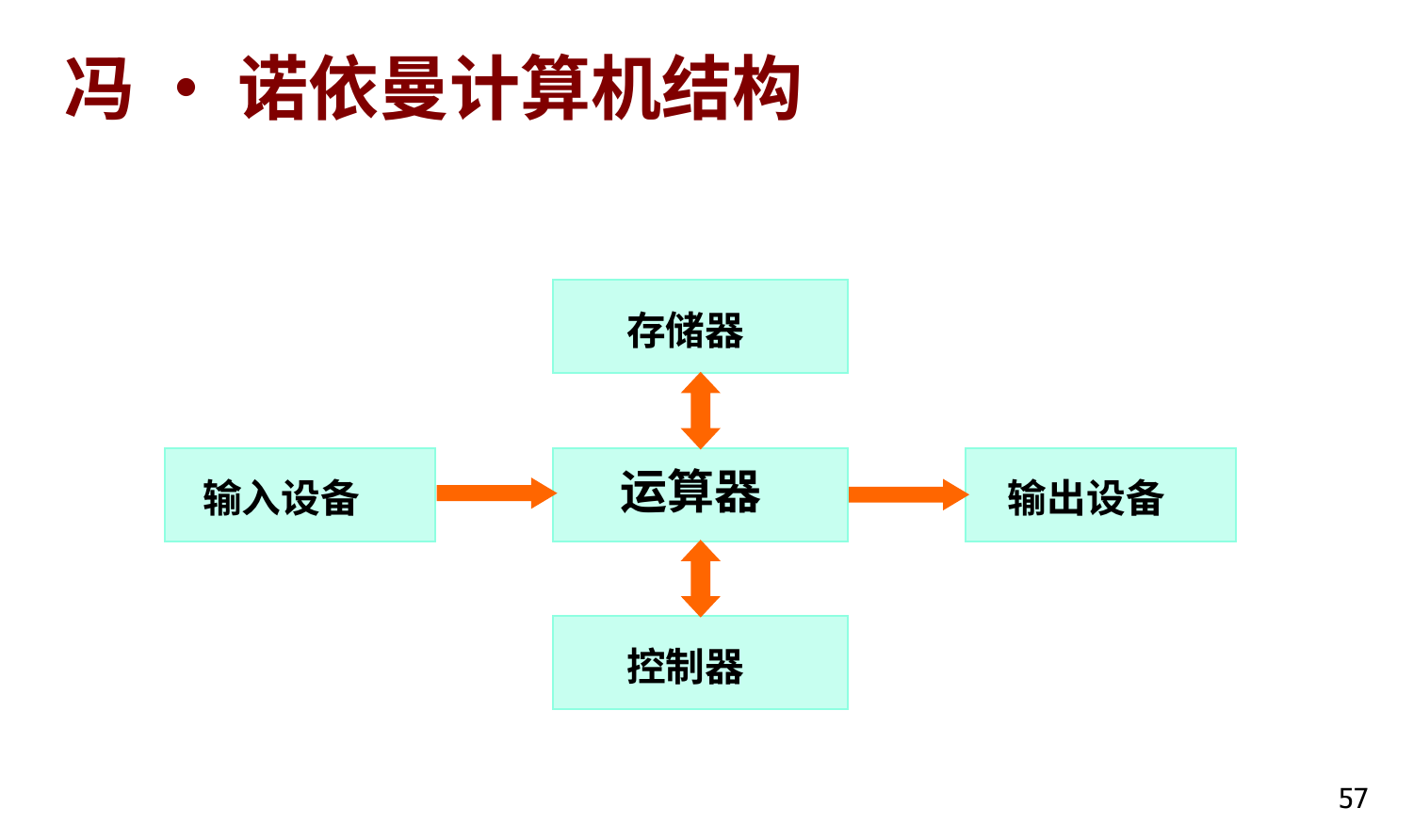

# 冯 • 诺依曼计算机结构

存储器

运算器
输入设备
输出设备

控制器
57